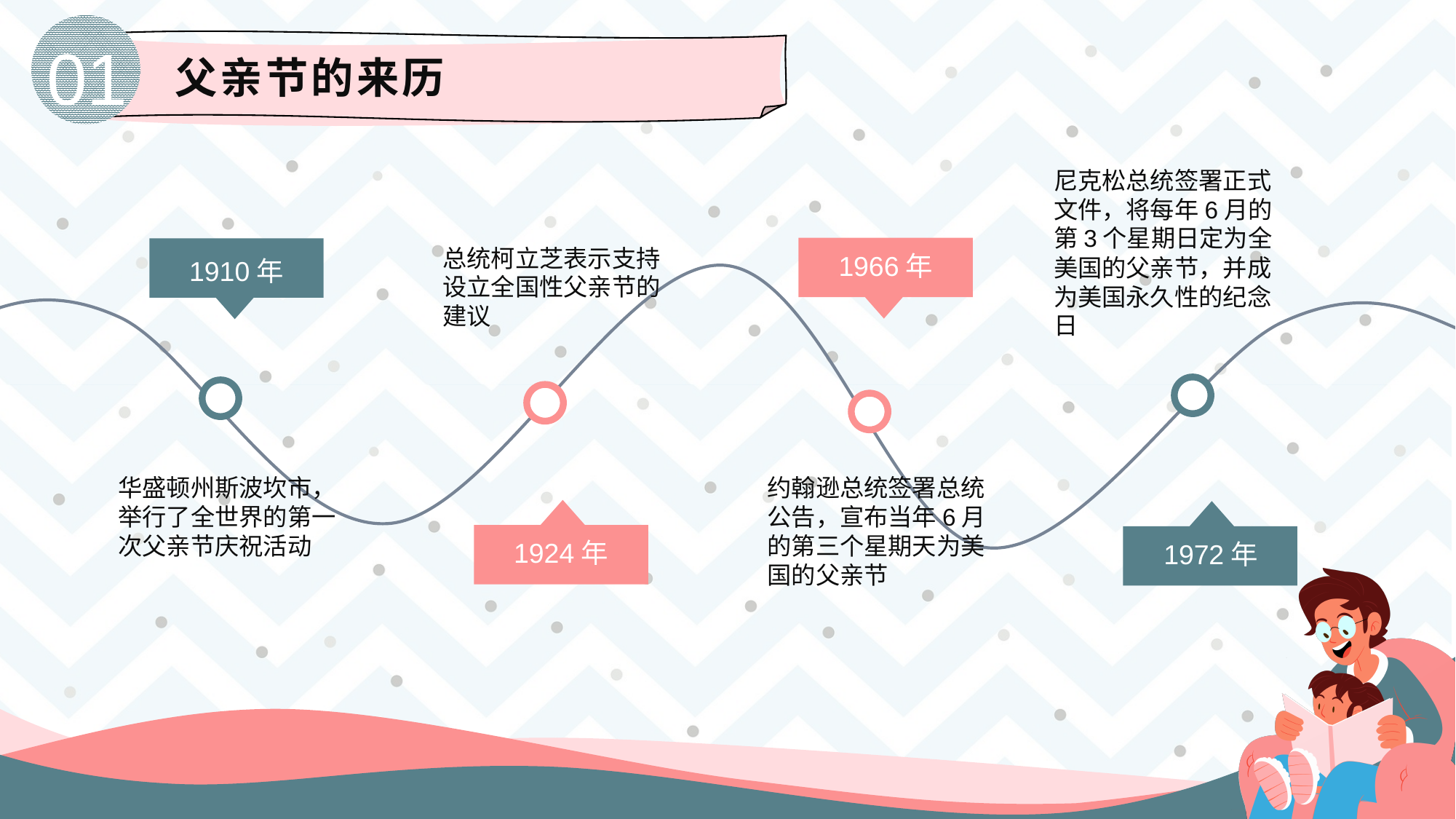

01

父亲节的来历
尼克松总统签署正式文件，将每年6月的第3个星期日定为全美国的父亲节，并成为美国永久性的纪念日
总统柯立芝表示支持设立全国性父亲节的建议

1966年
1910年

华盛顿州斯波坎市，举行了全世界的第一次父亲节庆祝活动
约翰逊总统签署总统公告，宣布当年6月的第三个星期天为美国的父亲节

1924年
1972年